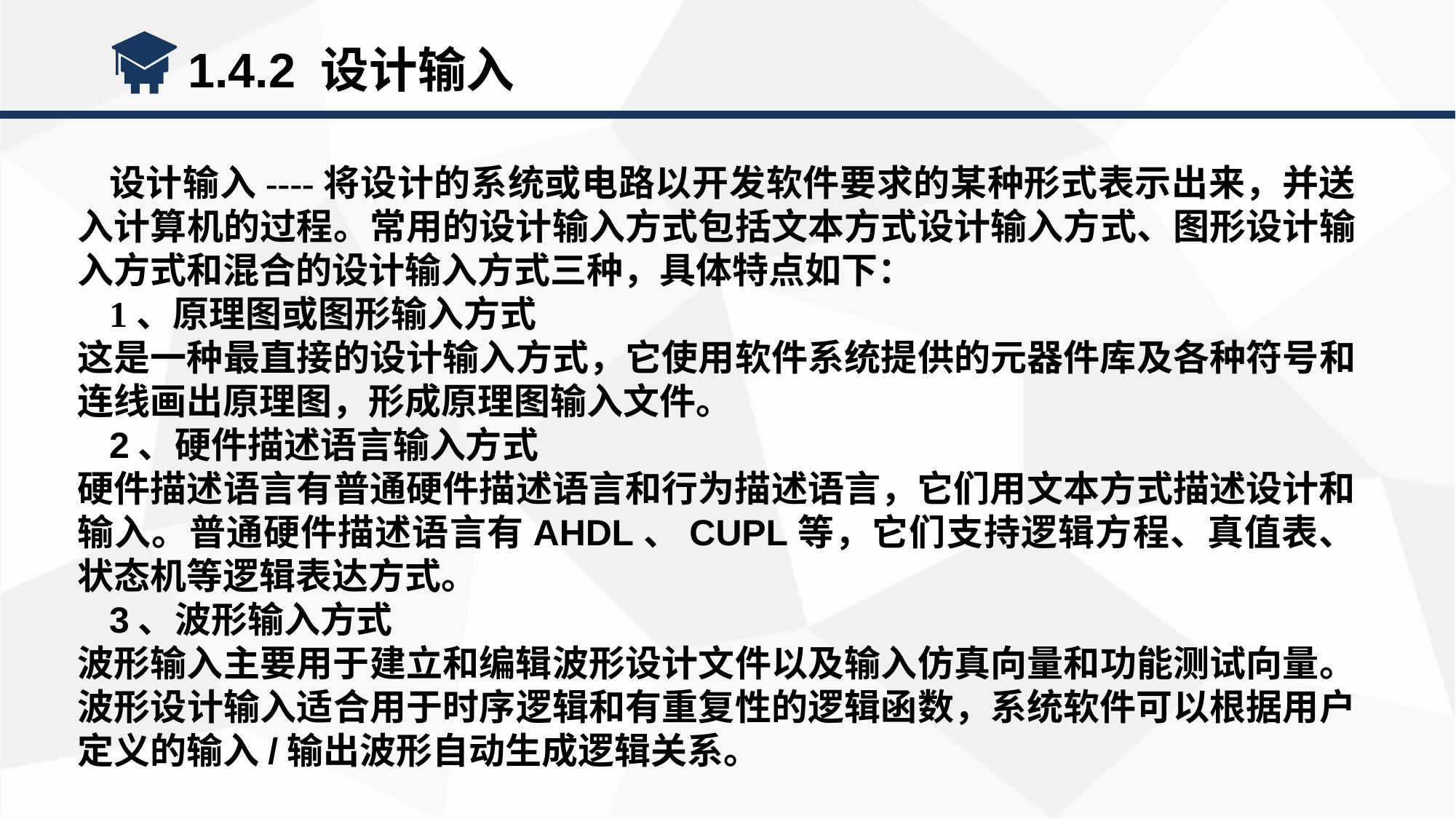

1.4.2 设计输入

设计输入----将设计的系统或电路以开发软件要求的某种形式表示出来，并送入计算机的过程。常用的设计输入方式包括文本方式设计输入方式、图形设计输入方式和混合的设计输入方式三种，具体特点如下：
1、原理图或图形输入方式
这是一种最直接的设计输入方式，它使用软件系统提供的元器件库及各种符号和连线画出原理图，形成原理图输入文件。
2、硬件描述语言输入方式
硬件描述语言有普通硬件描述语言和行为描述语言，它们用文本方式描述设计和输入。普通硬件描述语言有AHDL、CUPL等，它们支持逻辑方程、真值表、状态机等逻辑表达方式。
3、波形输入方式
波形输入主要用于建立和编辑波形设计文件以及输入仿真向量和功能测试向量。波形设计输入适合用于时序逻辑和有重复性的逻辑函数，系统软件可以根据用户定义的输入/输出波形自动生成逻辑关系。